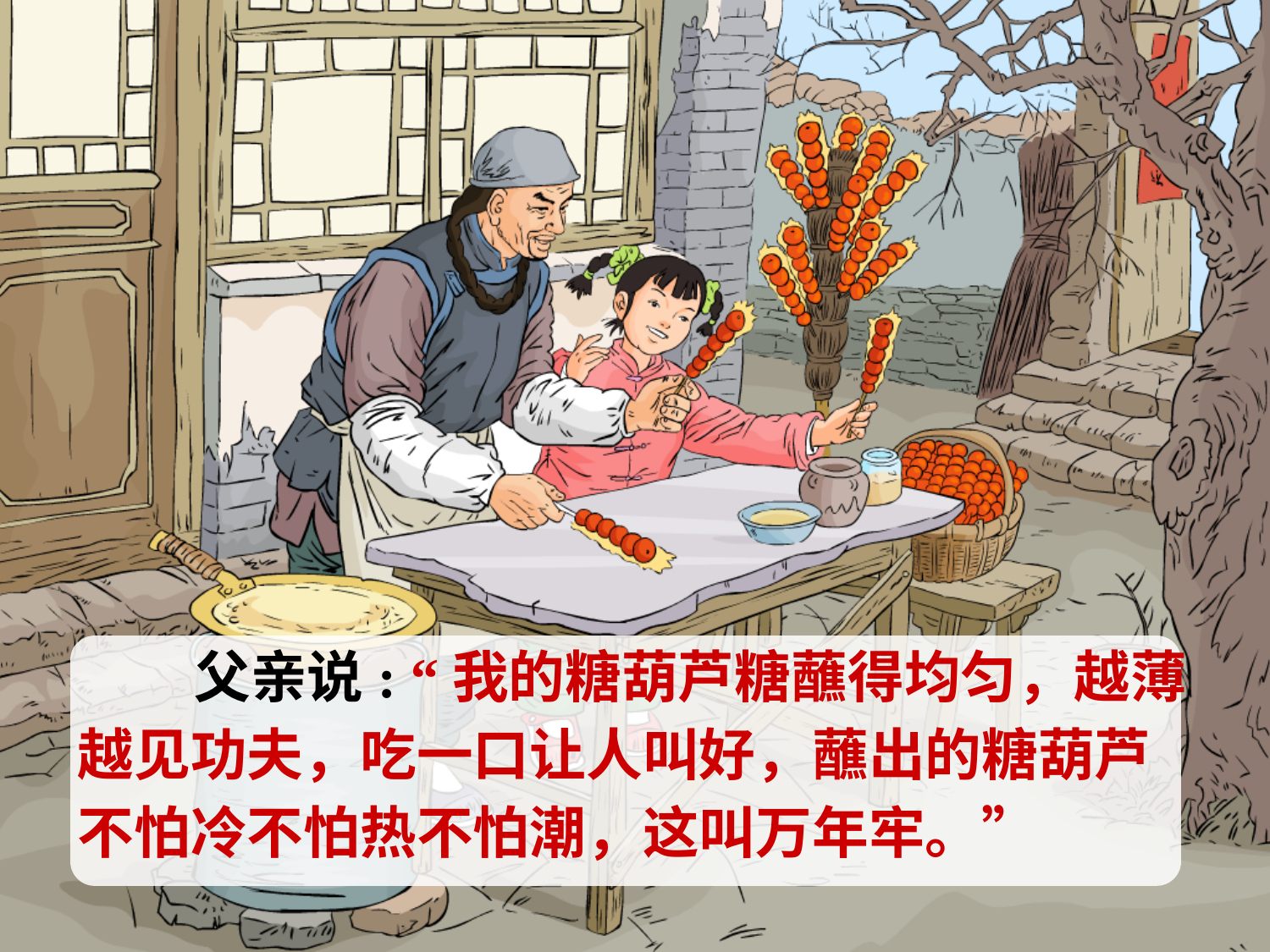

父亲说: “我的糖葫芦糖蘸得均匀，越薄越见功夫，吃一口让人叫好，蘸出的糖葫芦不怕冷不怕热不怕潮，这叫万年牢。”